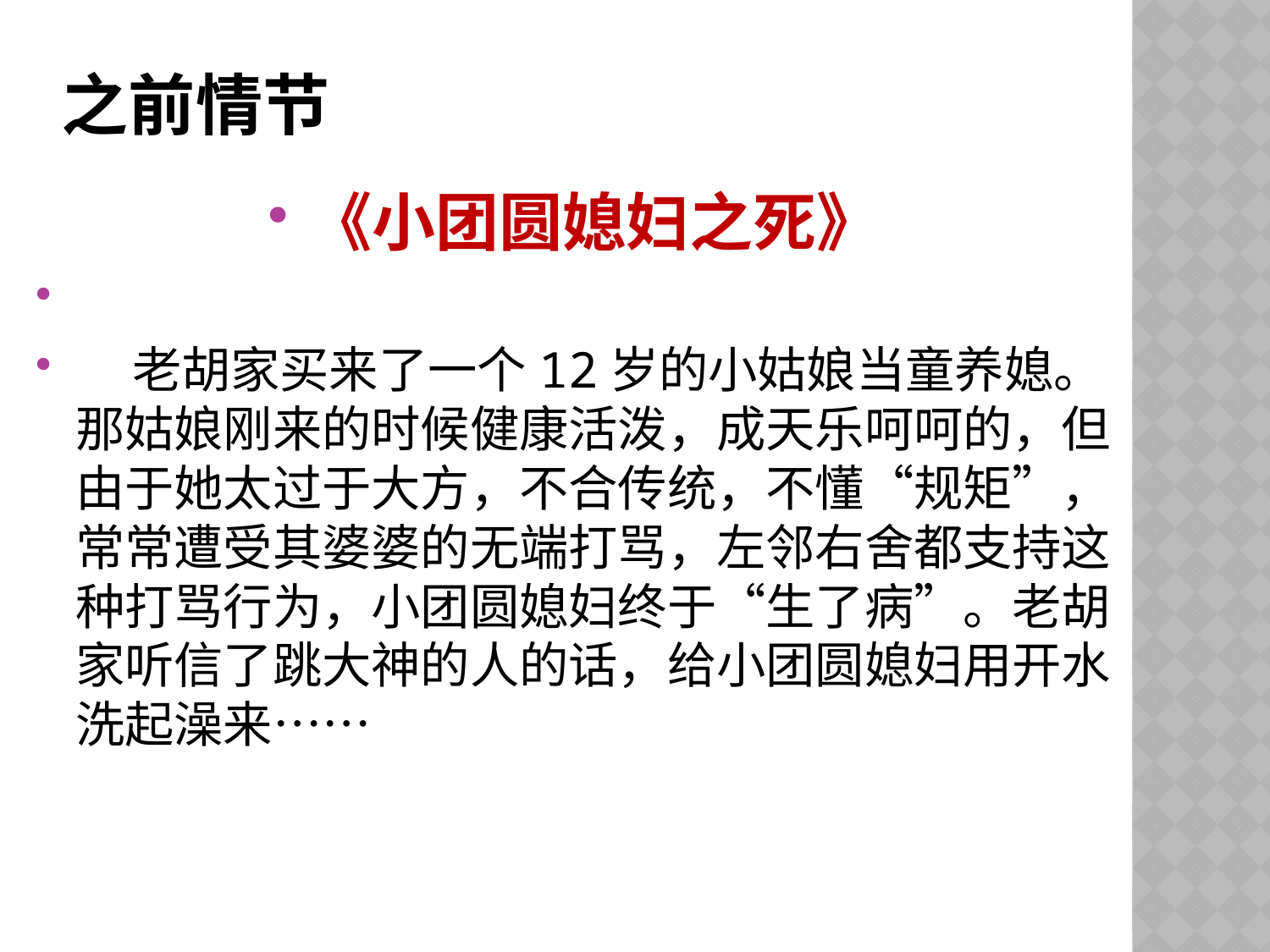

# 之前情节
《小团圆媳妇之死》

    老胡家买来了一个12岁的小姑娘当童养媳。那姑娘刚来的时候健康活泼，成天乐呵呵的，但由于她太过于大方，不合传统，不懂“规矩”，常常遭受其婆婆的无端打骂，左邻右舍都支持这种打骂行为，小团圆媳妇终于“生了病”。老胡家听信了跳大神的人的话，给小团圆媳妇用开水洗起澡来……